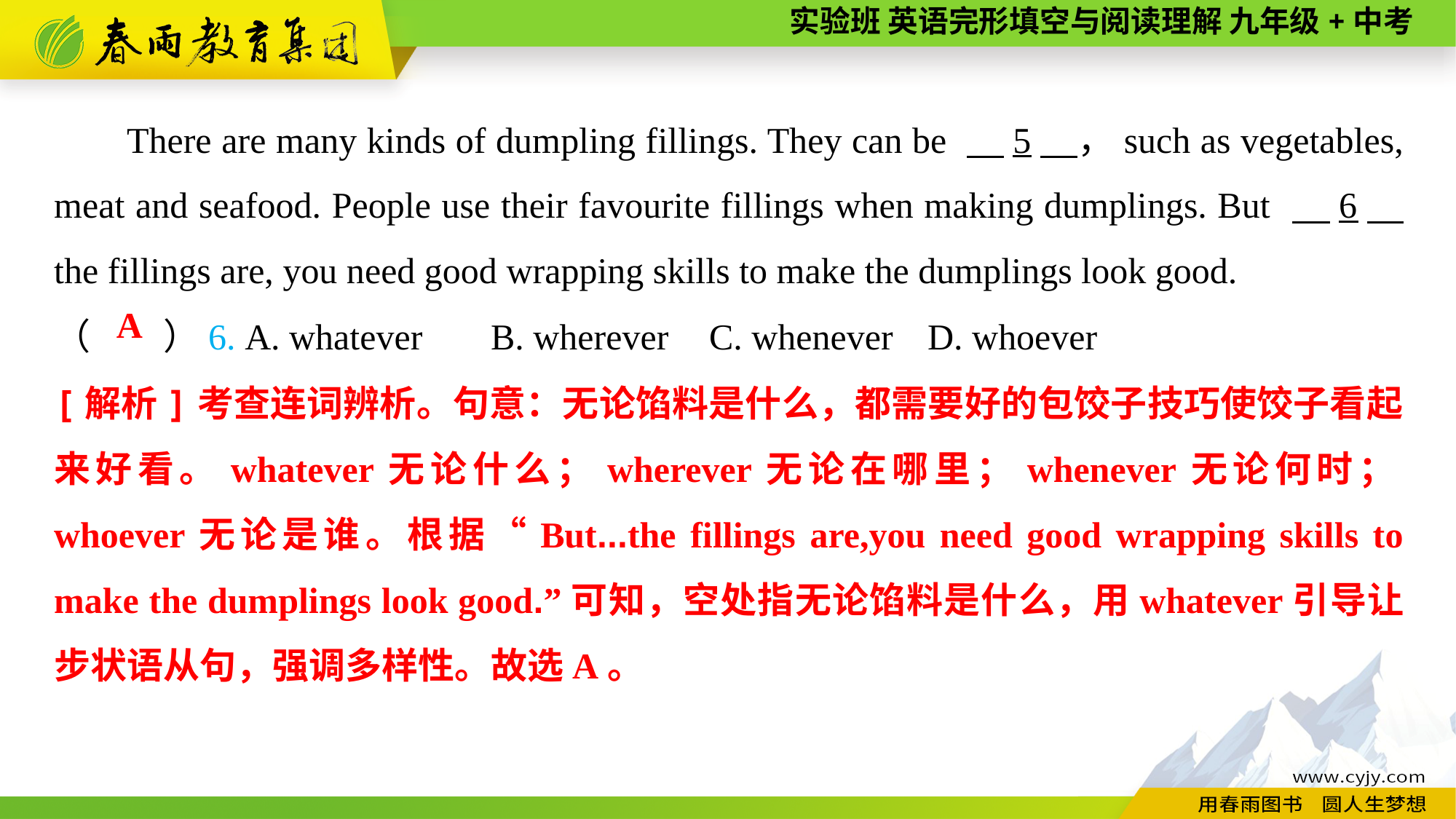

There are many kinds of dumpling fillings. They can be 　5　，such as vegetables, meat and seafood. People use their favourite fillings when making dumplings. But 　6　 the fillings are, you need good wrapping skills to make the dumplings look good.
（　　）6. A. whatever	B. wherever	C. whenever	D. whoever
A
[解析]考查连词辨析。句意：无论馅料是什么，都需要好的包饺子技巧使饺子看起来好看。whatever无论什么；wherever无论在哪里；whenever无论何时；whoever无论是谁。根据“But...the fillings are,you need good wrapping skills to make the dumplings look good.”可知，空处指无论馅料是什么，用whatever引导让步状语从句，强调多样性。故选A。